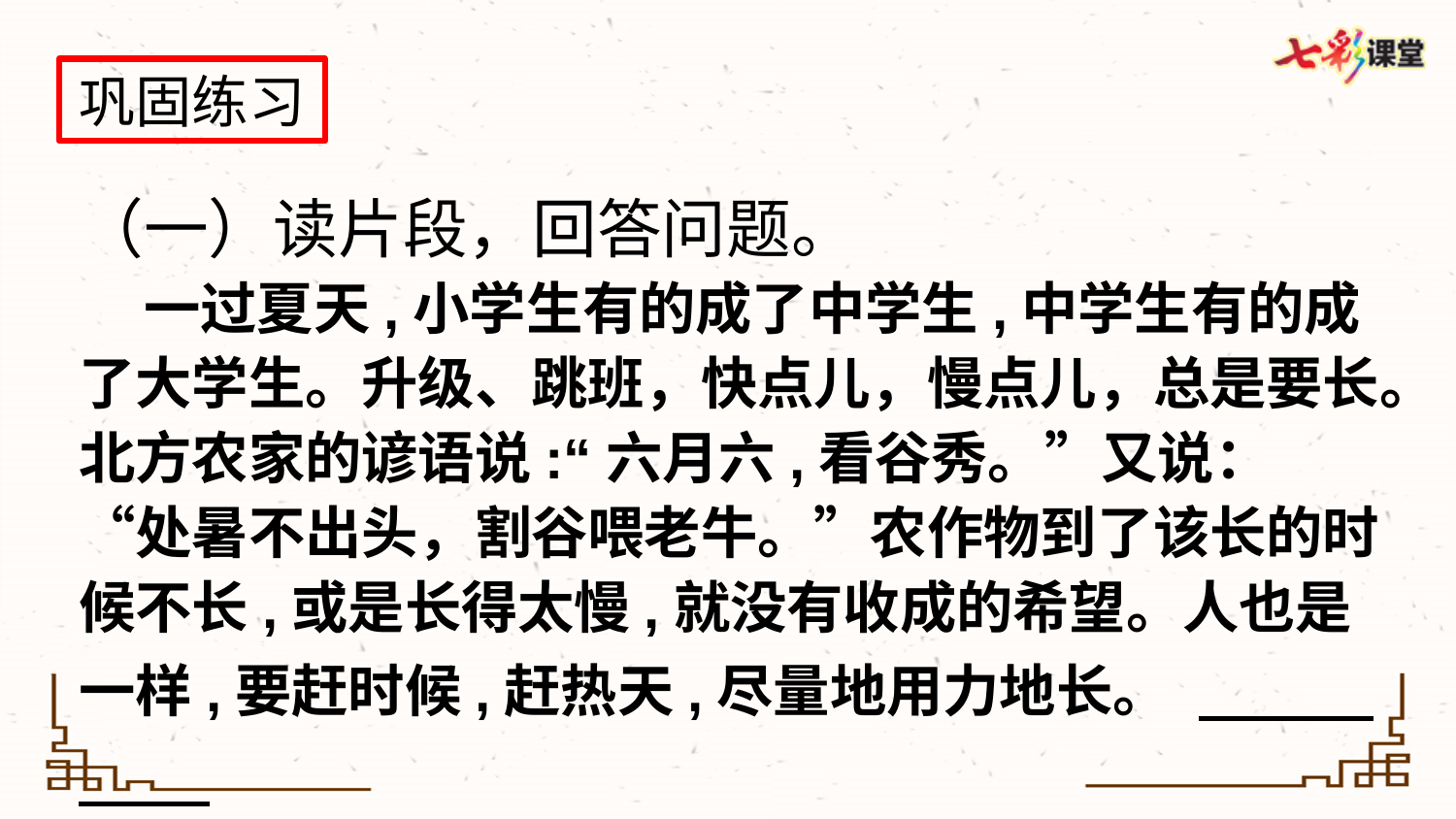

巩固练习
（一）读片段，回答问题。
    一过夏天,小学生有的成了中学生,中学生有的成了大学生。升级、跳班，快点儿，慢点儿，总是要长。北方农家的谚语说:“六月六,看谷秀。”又说：“处暑不出头，割谷喂老牛。”农作物到了该长的时候不长,或是长得太慢,就没有收成的希望。人也是一样,要赶时候,赶热天,尽量地用力地长。